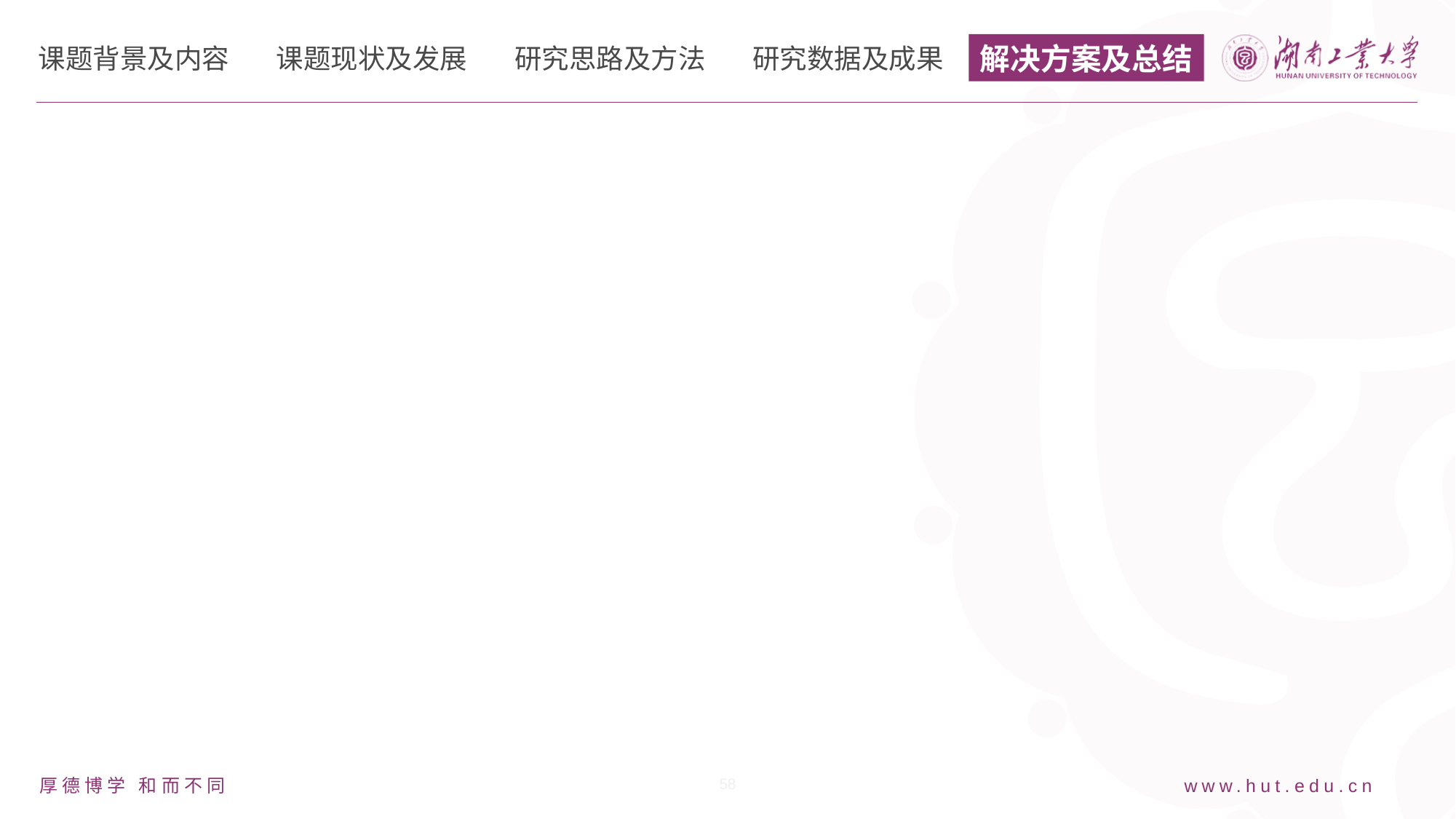

解决方案及总结
课题背景及内容
课题现状及发展
研究思路及方法
研究数据及成果
58